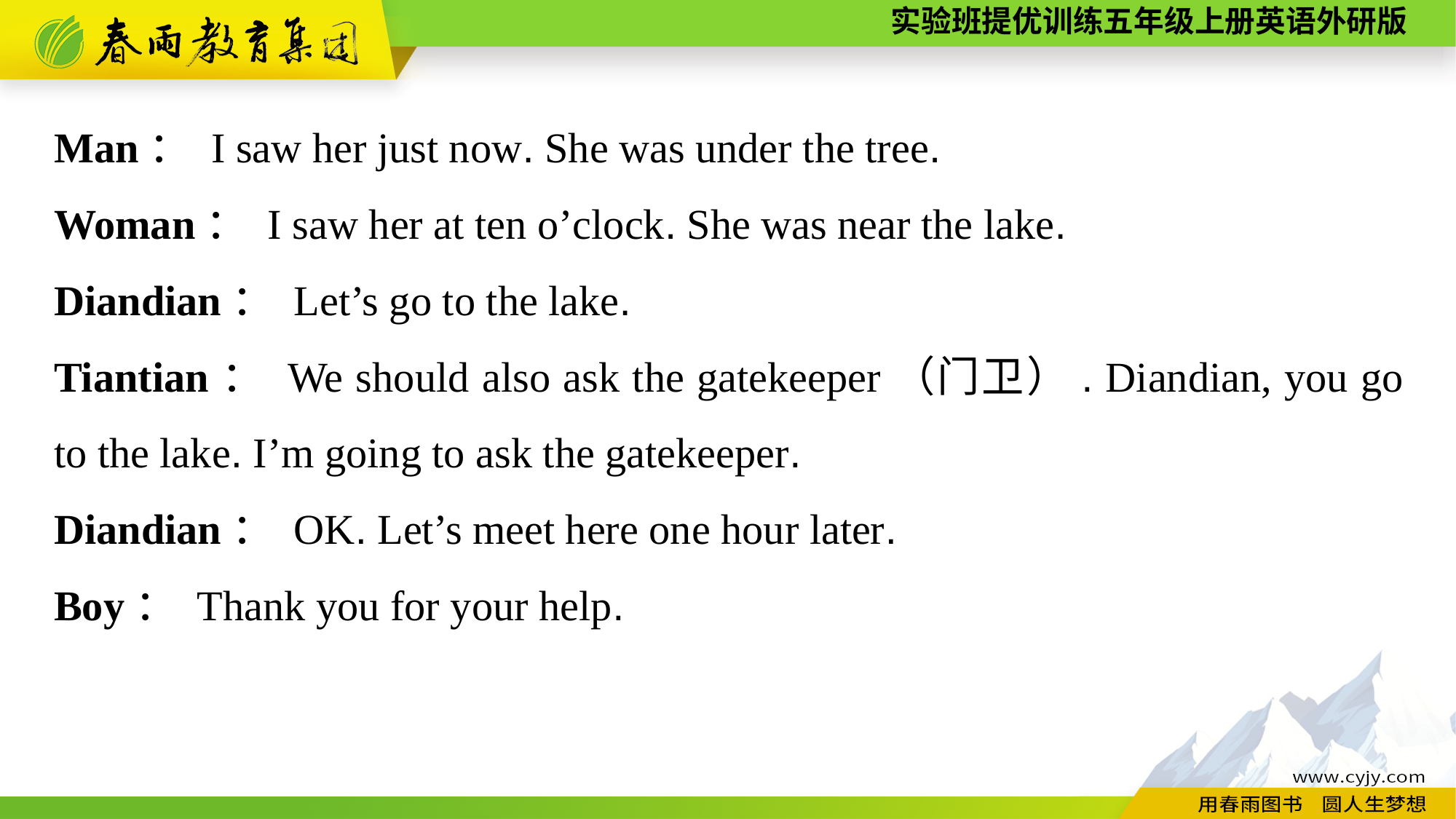

Man： I saw her just now. She was under the tree.
Woman： I saw her at ten o’clock. She was near the lake.
Diandian： Let’s go to the lake.
Tiantian： We should also ask the gatekeeper（门卫）. Diandian, you go to the lake. I’m going to ask the gatekeeper.
Diandian： OK. Let’s meet here one hour later.
Boy： Thank you for your help.